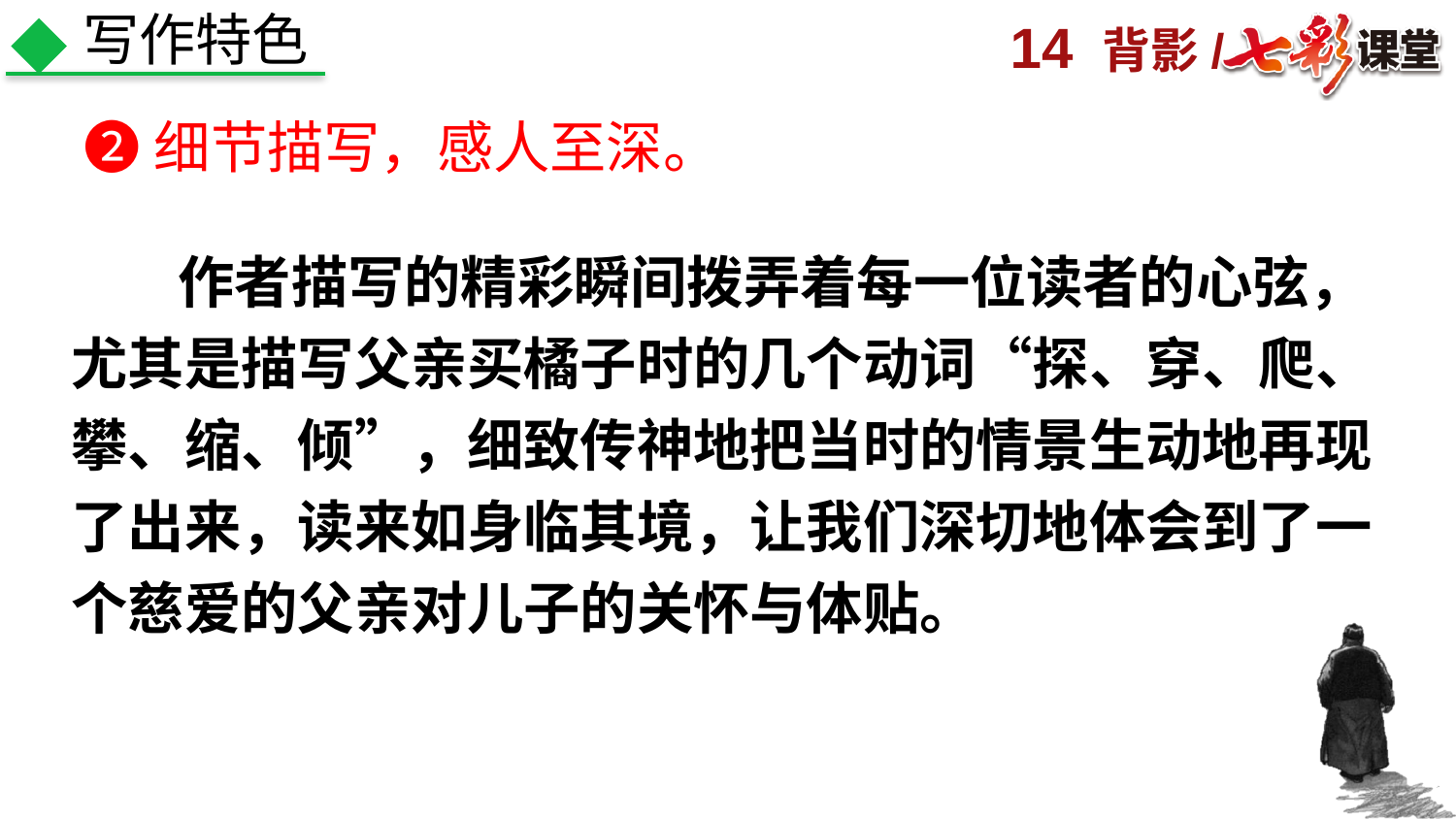

写作特色

❷细节描写，感人至深。
 作者描写的精彩瞬间拨弄着每一位读者的心弦，尤其是描写父亲买橘子时的几个动词“探、穿、爬、攀、缩、倾”，细致传神地把当时的情景生动地再现了出来，读来如身临其境，让我们深切地体会到了一个慈爱的父亲对儿子的关怀与体贴。